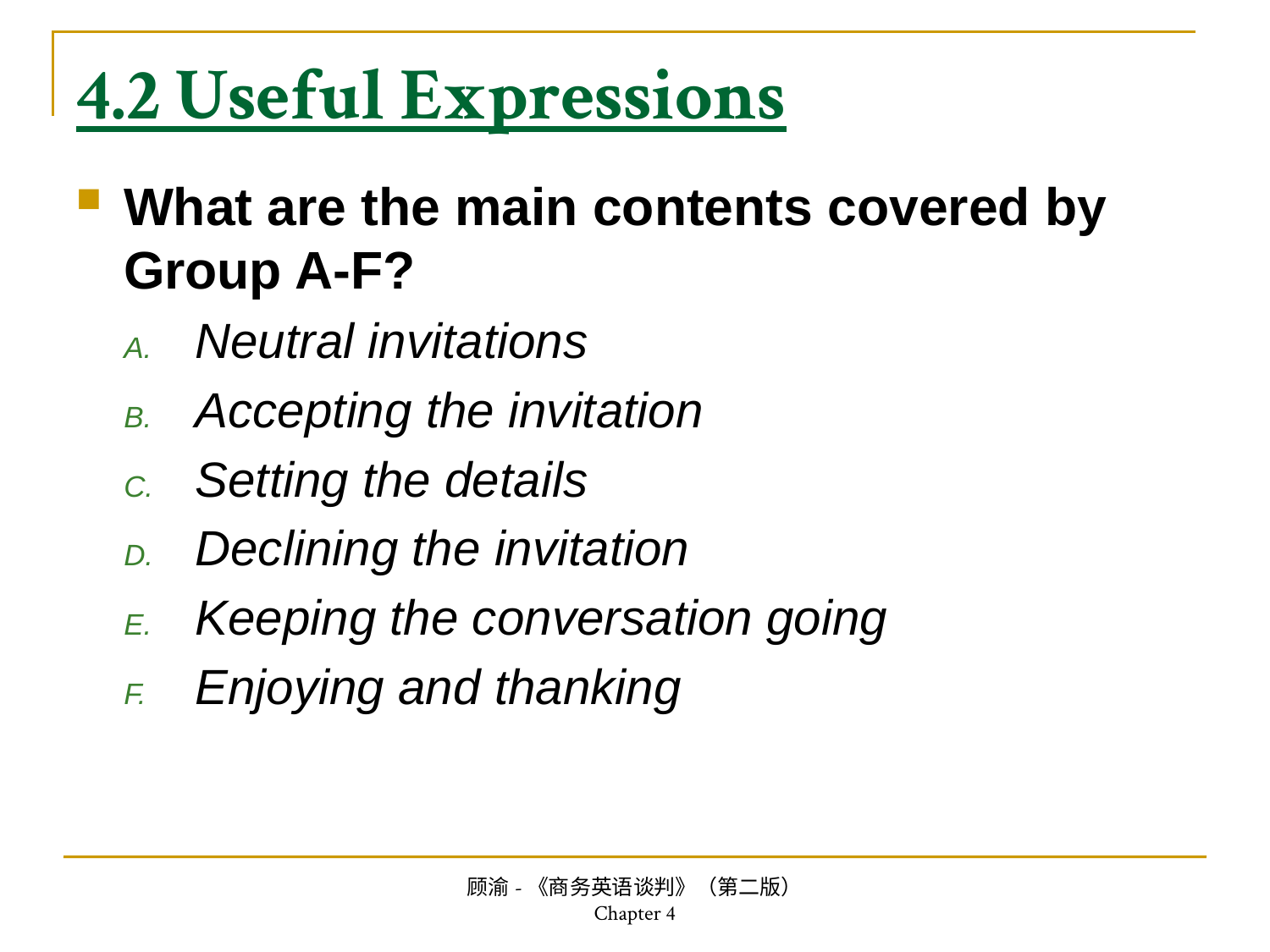

# 4.2 Useful Expressions
What are the main contents covered by Group A-F?
Neutral invitations
Accepting the invitation
Setting the details
Declining the invitation
Keeping the conversation going
Enjoying and thanking

15
顾渝-《商务英语谈判》（第二版） Chapter 4